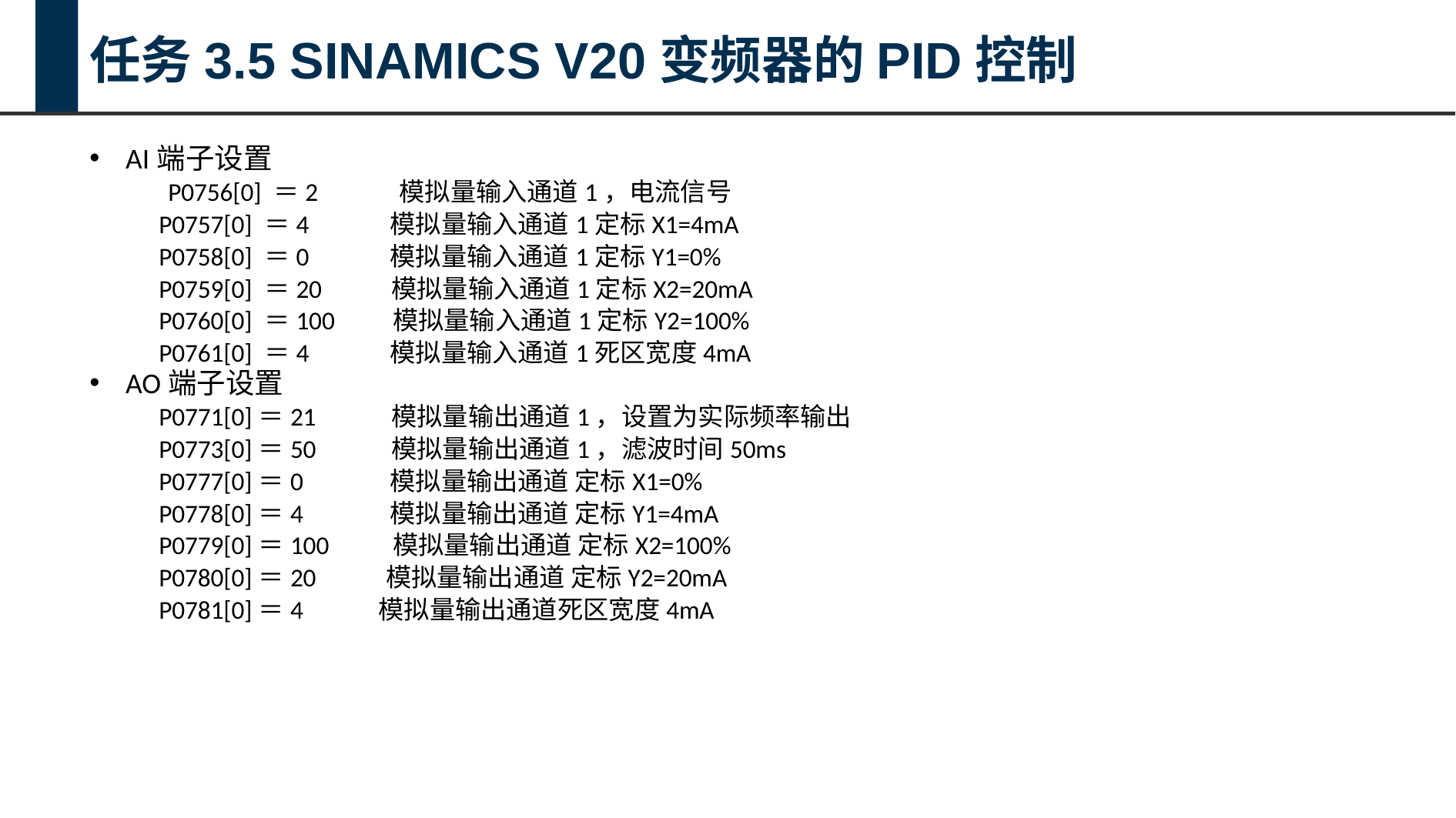

任务3.5 SINAMICS V20变频器的PID控制
AI端子设置
            P0756[0] ＝2             模拟量输入通道1，电流信号
            P0757[0] ＝4             模拟量输入通道1定标X1=4mA
            P0758[0] ＝0             模拟量输入通道1定标Y1=0%
            P0759[0] ＝20           模拟量输入通道1定标X2=20mA
            P0760[0] ＝100         模拟量输入通道1定标Y2=100%
            P0761[0] ＝4             模拟量输入通道1死区宽度4mA
AO端子设置
            P0771[0]＝21            模拟量输出通道1，设置为实际频率输出
            P0773[0]＝50            模拟量输出通道1，滤波时间50ms
            P0777[0]＝0              模拟量输出通道 定标X1=0%
            P0778[0]＝4              模拟量输出通道 定标Y1=4mA
            P0779[0]＝100          模拟量输出通道 定标X2=100%
            P0780[0]＝20           模拟量输出通道 定标Y2=20mA
            P0781[0]＝4            模拟量输出通道死区宽度4mA